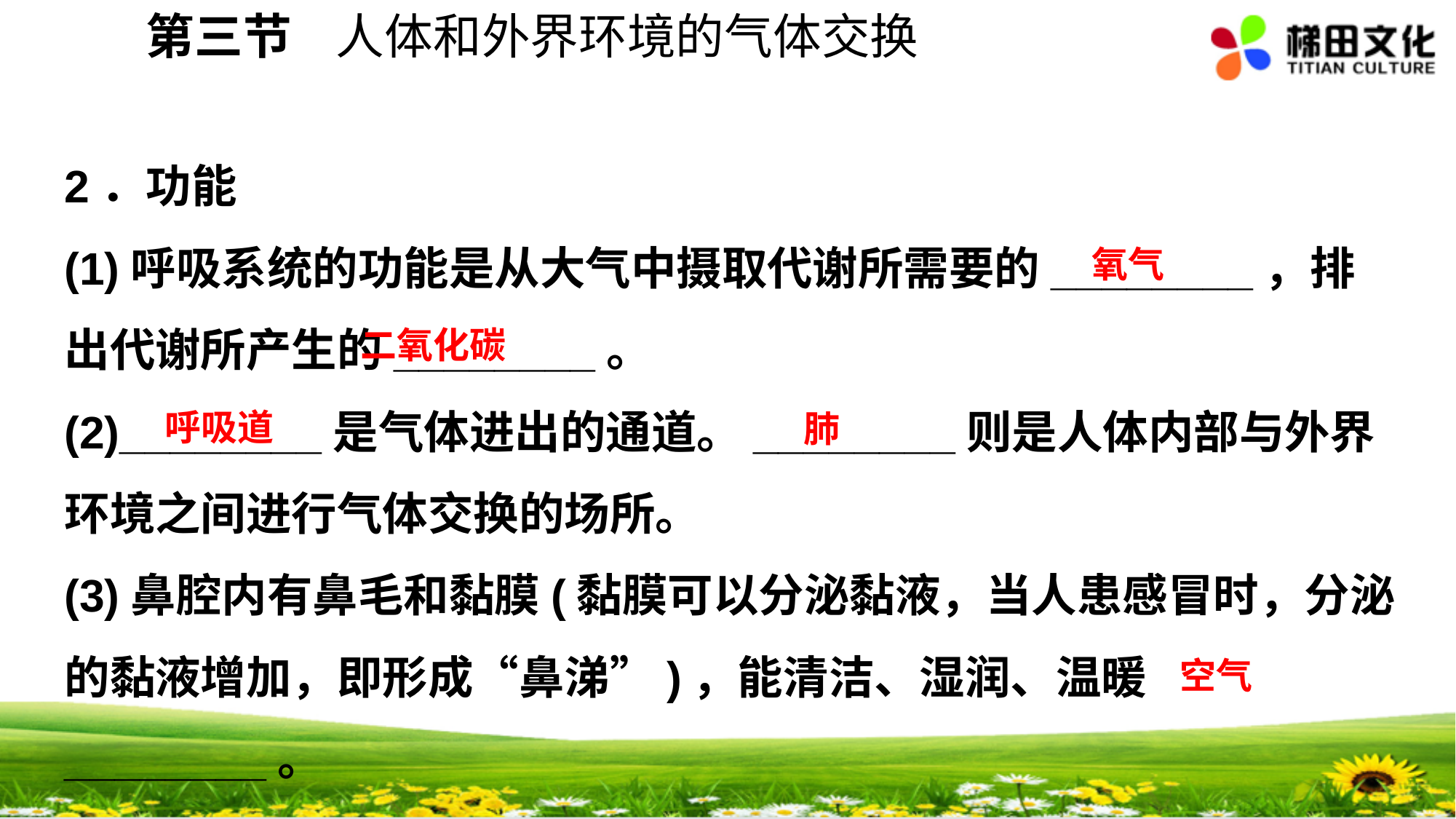

第三节    人体和外界环境的气体交换
2．功能
(1)呼吸系统的功能是从大气中摄取代谢所需要的________，排出代谢所产生的________。
(2)________是气体进出的通道。________则是人体内部与外界环境之间进行气体交换的场所。
(3)鼻腔内有鼻毛和黏膜(黏膜可以分泌黏液，当人患感冒时，分泌的黏液增加，即形成“鼻涕”)，能清洁、湿润、温暖________。
氧气
二氧化碳
呼吸道
肺
空气